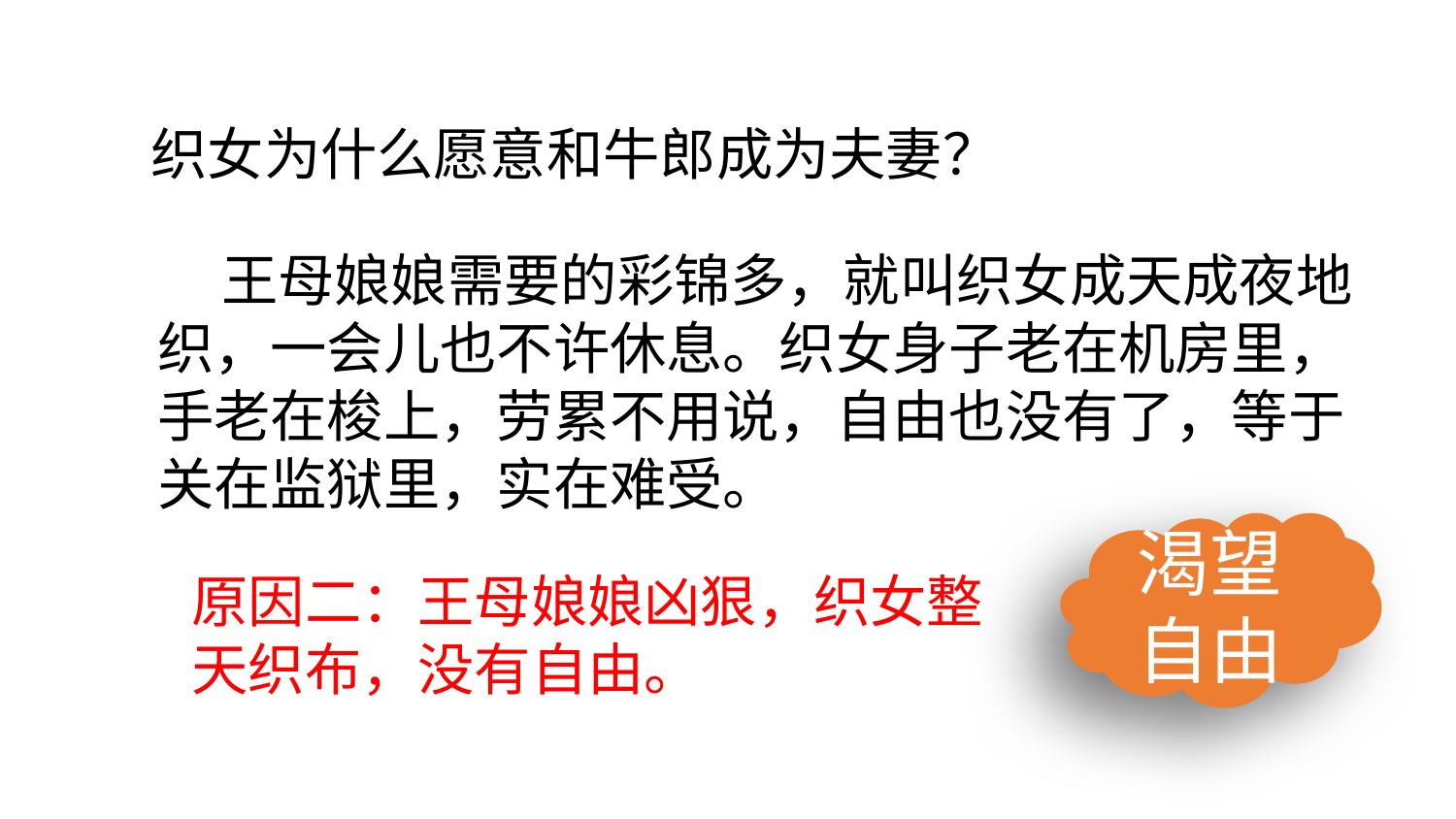

织女为什么愿意和牛郎成为夫妻？
    王母娘娘需要的彩锦多，就叫织女成天成夜地织，一会儿也不许休息。织女身子老在机房里，手老在梭上，劳累不用说，自由也没有了，等于关在监狱里，实在难受。
渴望自由
原因二：王母娘娘凶狠，织女整天织布，没有自由。